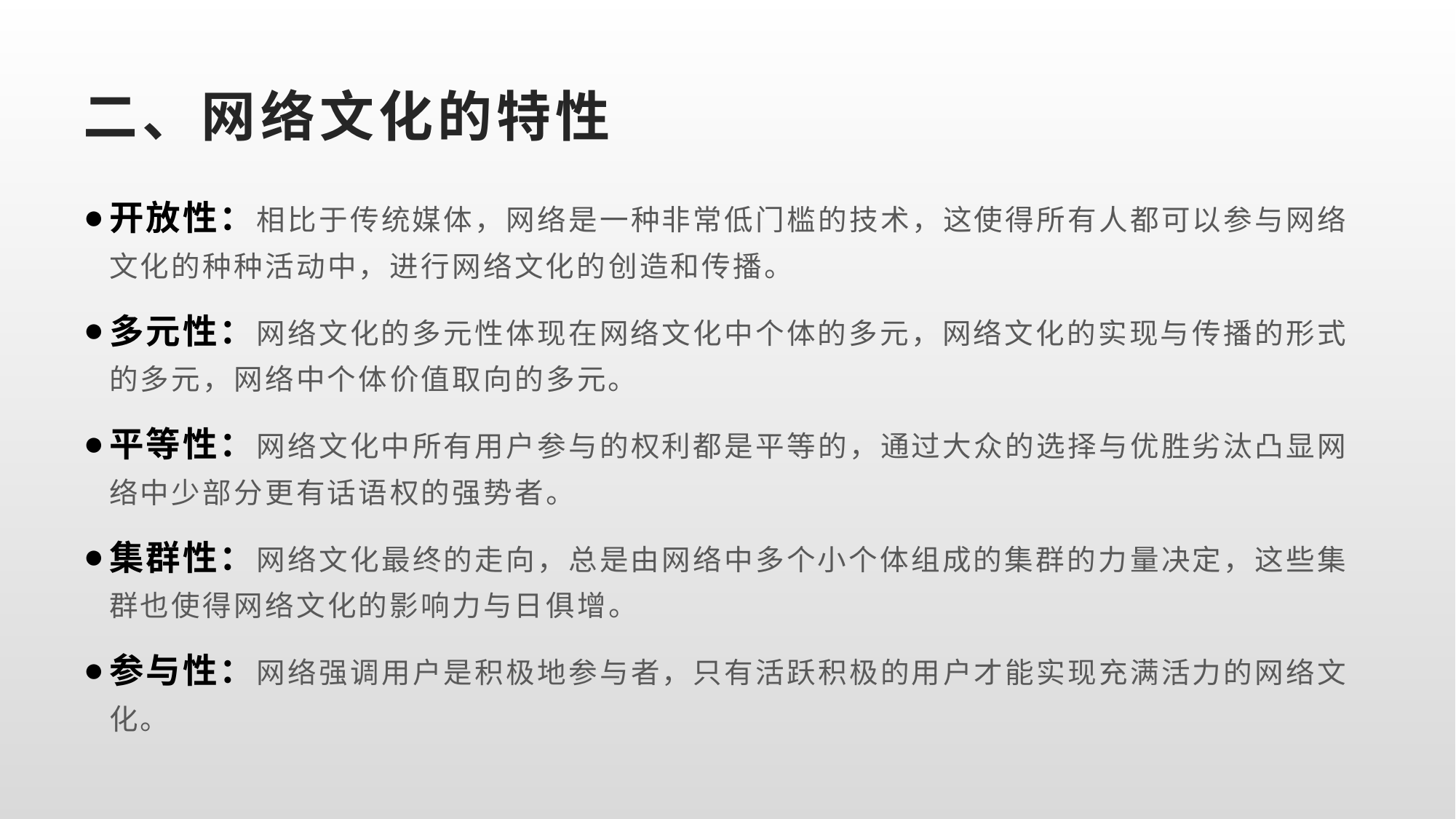

# 二、网络文化的特性
开放性：相比于传统媒体，网络是一种非常低门槛的技术，这使得所有人都可以参与网络文化的种种活动中，进行网络文化的创造和传播。
多元性：网络文化的多元性体现在网络文化中个体的多元，网络文化的实现与传播的形式的多元，网络中个体价值取向的多元。
平等性：网络文化中所有用户参与的权利都是平等的，通过大众的选择与优胜劣汰凸显网络中少部分更有话语权的强势者。
集群性：网络文化最终的走向，总是由网络中多个小个体组成的集群的力量决定，这些集群也使得网络文化的影响力与日俱增。
参与性：网络强调用户是积极地参与者，只有活跃积极的用户才能实现充满活力的网络文化。